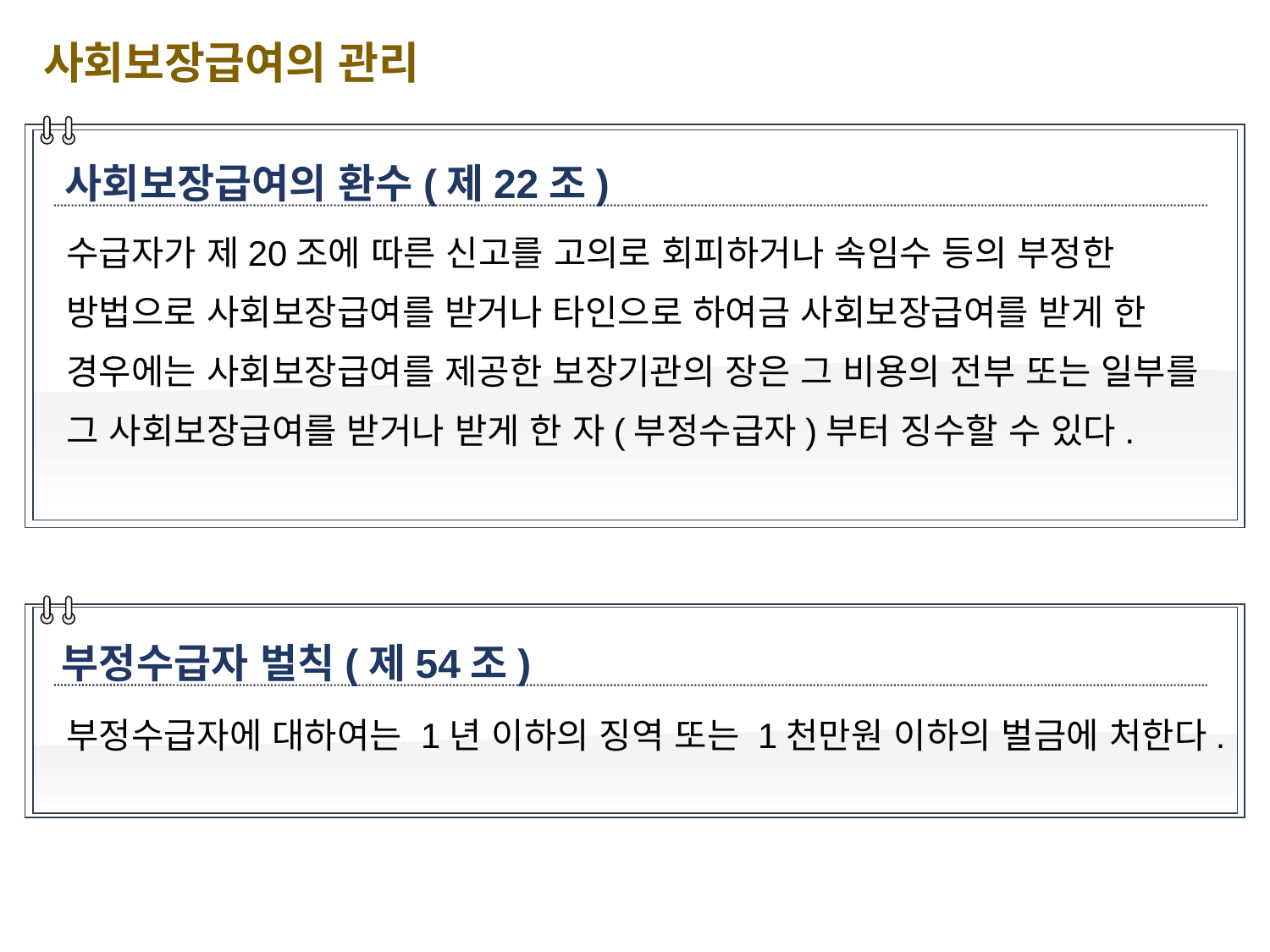

사회보장급여의 관리

사회보장급여의 환수(제22조)

수급자가 제20조에 따른 신고를 고의로 회피하거나 속임수 등의 부정한 방법으로 사회보장급여를 받거나 타인으로 하여금 사회보장급여를 받게 한 경우에는 사회보장급여를 제공한 보장기관의 장은 그 비용의 전부 또는 일부를 그 사회보장급여를 받거나 받게 한 자(부정수급자)부터 징수할 수 있다.

부정수급자 벌칙(제54조)

부정수급자에 대하여는 1년 이하의 징역 또는 1천만원 이하의 벌금에 처한다.